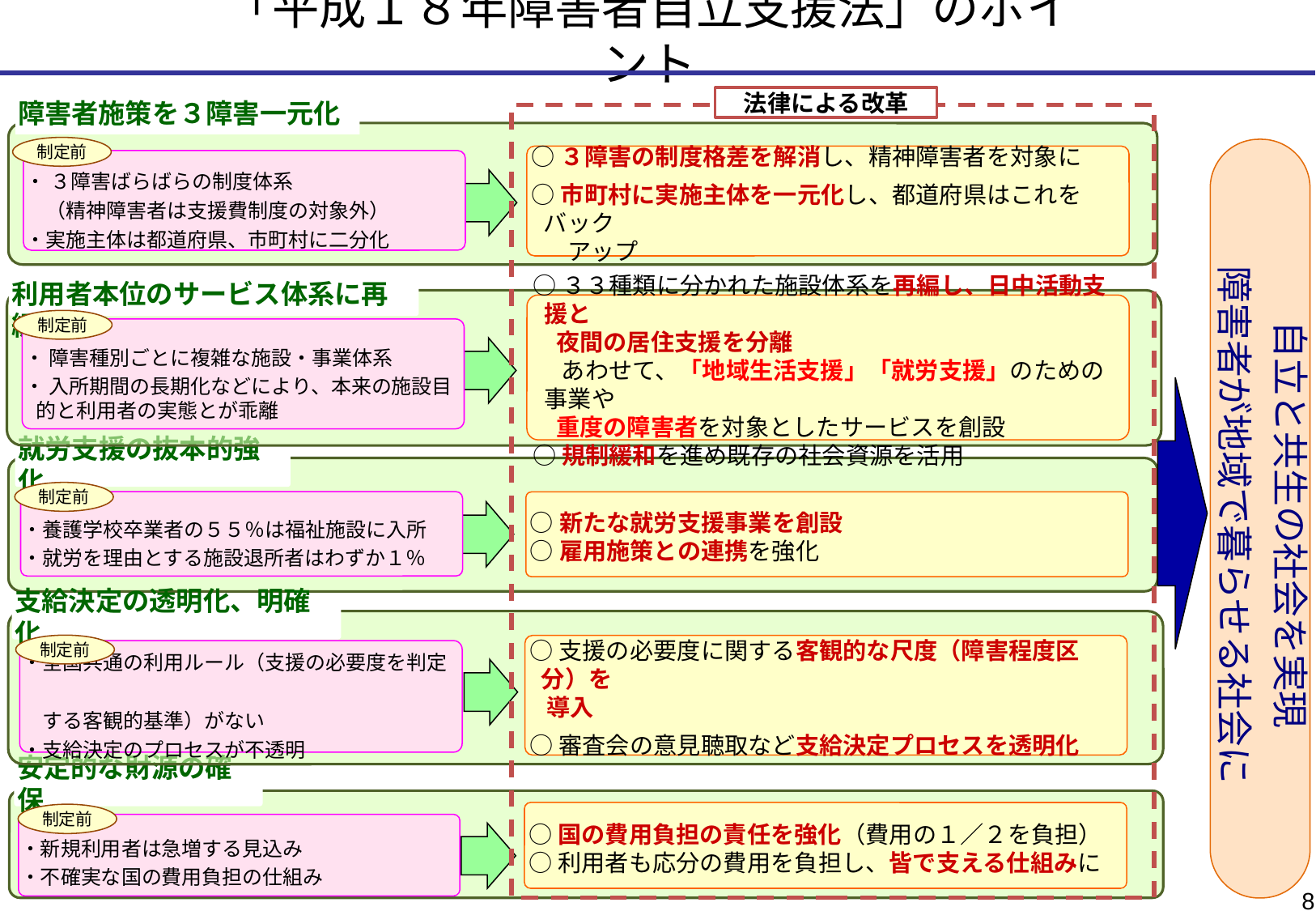

「平成１８年障害者自立支援法」のポイント
法律による改革
障害者施策を３障害一元化

自立と共生の社会を実現
障害者が地域で暮らせる社会に
制定前

○３障害の制度格差を解消し、精神障害者を対象に
○市町村に実施主体を一元化し、都道府県はこれをバック
　アップ

・ ３障害ばらばらの制度体系
　（精神障害者は支援費制度の対象外）
・実施主体は都道府県、市町村に二分化

利用者本位のサービス体系に再編

○３３種類に分かれた施設体系を再編し、日中活動支援と
　夜間の居住支援を分離
　 あわせて、「地域生活支援」「就労支援」のための事業や
　重度の障害者を対象としたサービスを創設
○規制緩和を進め既存の社会資源を活用
制定前
・ 障害種別ごとに複雑な施設・事業体系
・ 入所期間の長期化などにより、本来の施設目的と利用者の実態とが乖離

就労支援の抜本的強化

制定前
・養護学校卒業者の５５％は福祉施設に入所
・就労を理由とする施設退所者はわずか１％
○新たな就労支援事業を創設
○雇用施策との連携を強化

支給決定の透明化、明確化

制定前
○支援の必要度に関する客観的な尺度（障害程度区分）を
 導入
○審査会の意見聴取など支給決定プロセスを透明化
・全国共通の利用ルール（支援の必要度を判定
　する客観的基準）がない
・支給決定のプロセスが不透明

安定的な財源の確保

○国の費用負担の責任を強化（費用の１／２を負担）
○利用者も応分の費用を負担し、皆で支える仕組みに
制定前
・新規利用者は急増する見込み
・不確実な国の費用負担の仕組み

8